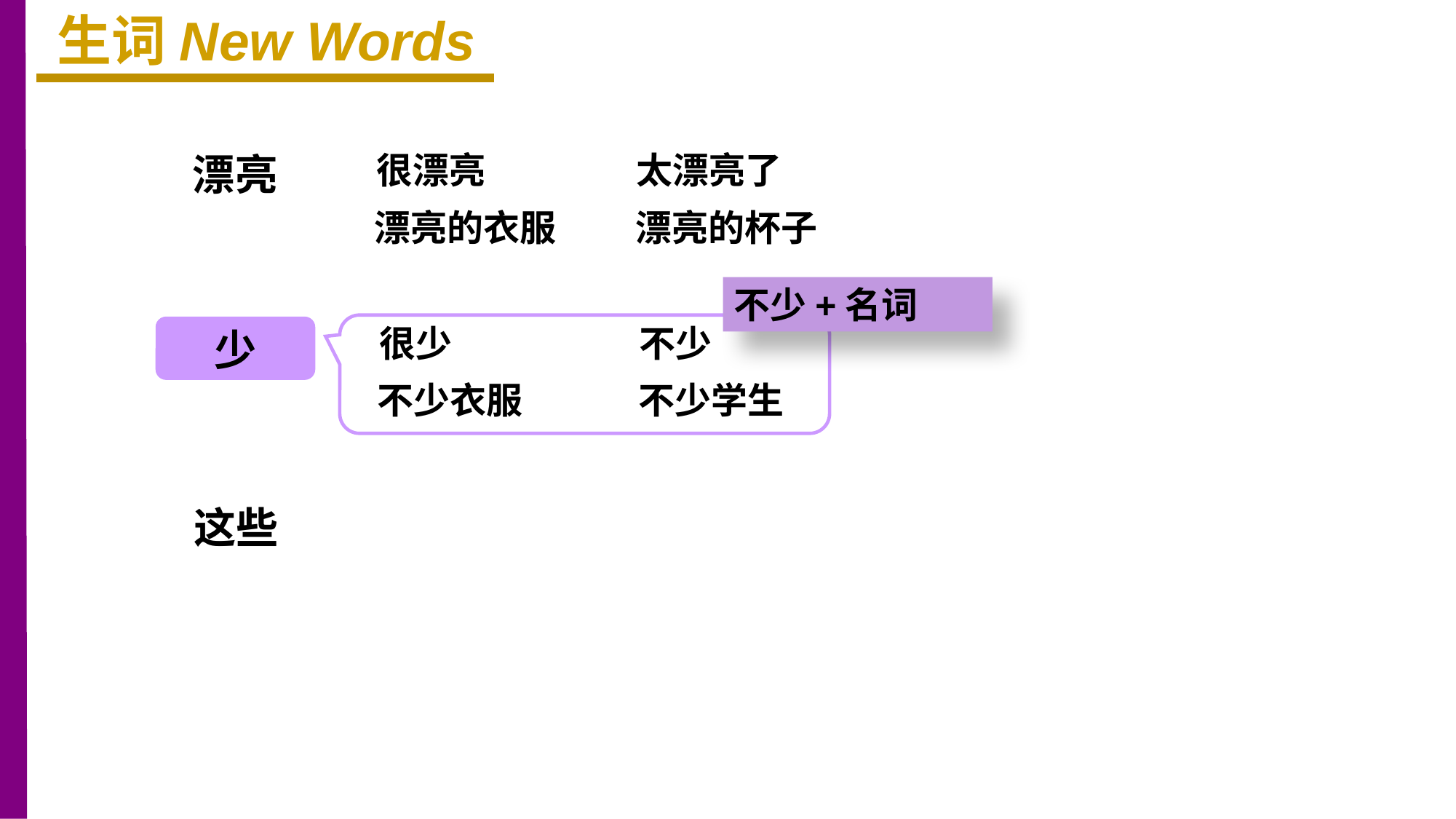

生词New Words
漂亮
很漂亮
太漂亮了
漂亮的衣服
漂亮的杯子
不少+名词

很少
不少

少
不少衣服
不少学生
这些